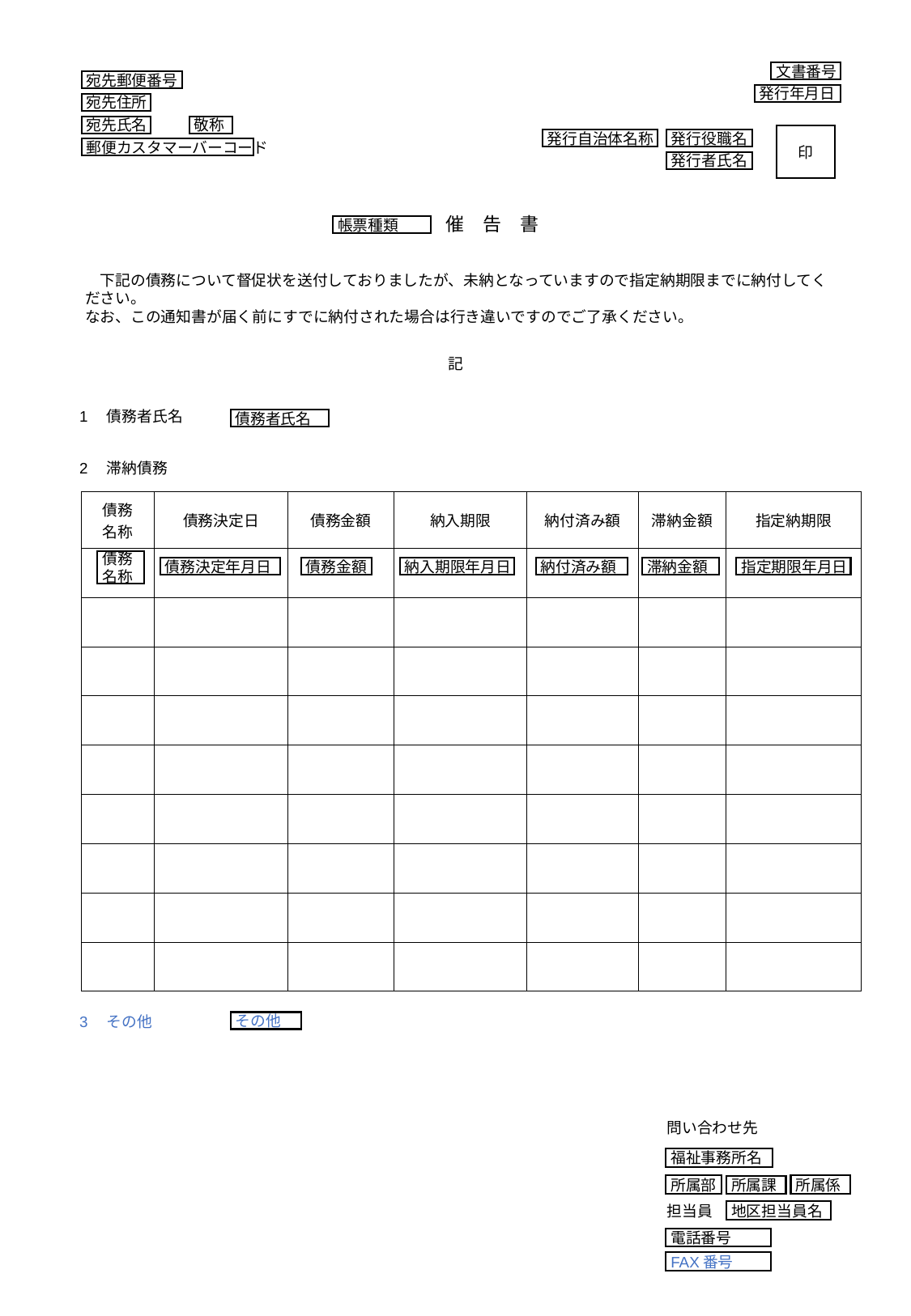

文書番号
発行年月日
宛先郵便番号
宛先住所
宛先氏名
敬称
郵便カスタマーバーコード
印
発行自治体名称
発行役職名
発行者氏名
　　　　催　告　書
帳票種類
　下記の債務について督促状を送付しておりましたが、未納となっていますので指定納期限までに納付してください。
なお、この通知書が届く前にすでに納付された場合は行き違いですのでご了承ください。
記
1　債務者氏名
債務者氏名
2　滞納債務
| 債務 名称 | 債務決定日 | 債務金額 | 納入期限 | 納付済み額 | 滞納金額 | 指定納期限 |
| --- | --- | --- | --- | --- | --- | --- |
|  |  |  |  |  |  |  |
|  |  |  |  |  |  |  |
|  |  |  |  |  |  |  |
|  |  |  |  |  |  |  |
|  |  |  |  |  |  |  |
|  |  |  |  |  |  |  |
|  |  |  |  |  |  |  |
|  |  |  |  |  |  |  |
|  |  |  |  |  |  |  |
債務
名称
債務決定年月日
債務金額
納入期限年月日
納付済み額
滞納金額
指定期限年月日
3　その他
その他
問い合わせ先
福祉事務所名
所属部
所属係
所属課
担当員
地区担当員名
電話番号
FAX番号